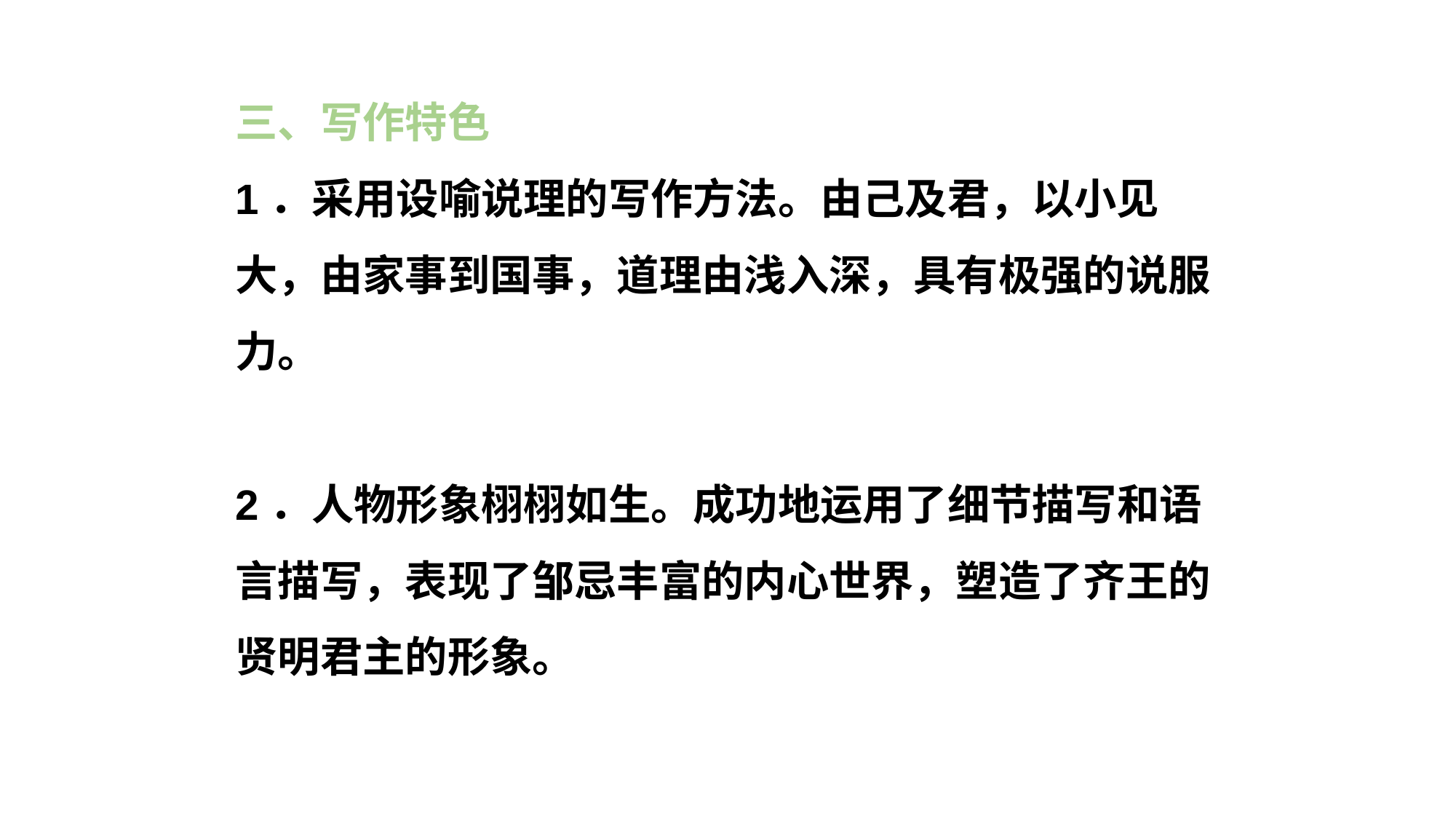

三、写作特色
1．采用设喻说理的写作方法。由己及君，以小见大，由家事到国事，道理由浅入深，具有极强的说服力。

2．人物形象栩栩如生。成功地运用了细节描写和语言描写，表现了邹忌丰富的内心世界，塑造了齐王的贤明君主的形象。